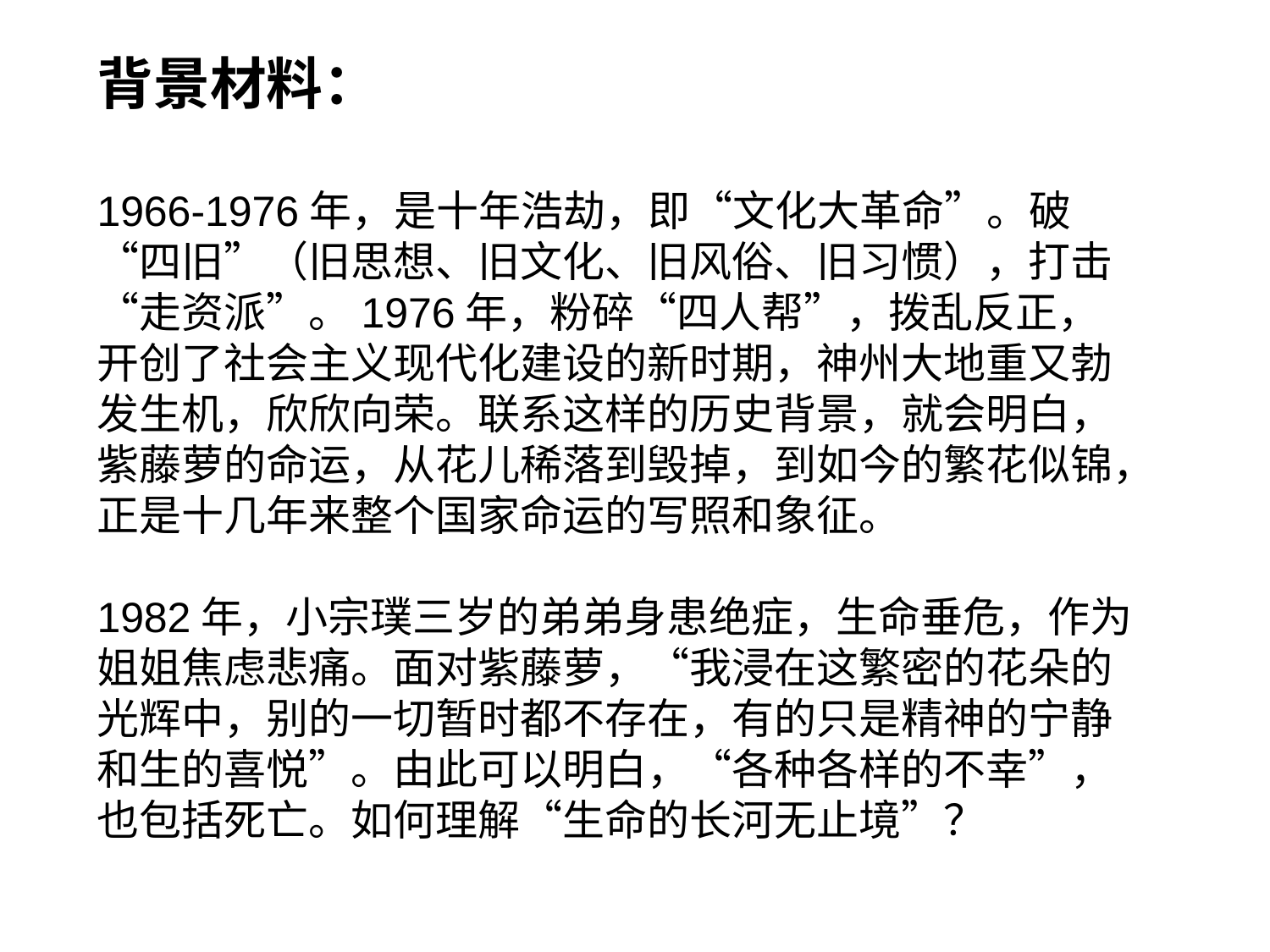

背景材料：

1966-1976年，是十年浩劫，即“文化大革命”。破“四旧”（旧思想、旧文化、旧风俗、旧习惯），打击“走资派”。1976年，粉碎“四人帮”，拨乱反正，开创了社会主义现代化建设的新时期，神州大地重又勃发生机，欣欣向荣。联系这样的历史背景，就会明白，紫藤萝的命运，从花儿稀落到毁掉，到如今的繁花似锦，正是十几年来整个国家命运的写照和象征。

1982年，小宗璞三岁的弟弟身患绝症，生命垂危，作为姐姐焦虑悲痛。面对紫藤萝，“我浸在这繁密的花朵的光辉中，别的一切暂时都不存在，有的只是精神的宁静和生的喜悦”。由此可以明白，“各种各样的不幸”，也包括死亡。如何理解“生命的长河无止境”？